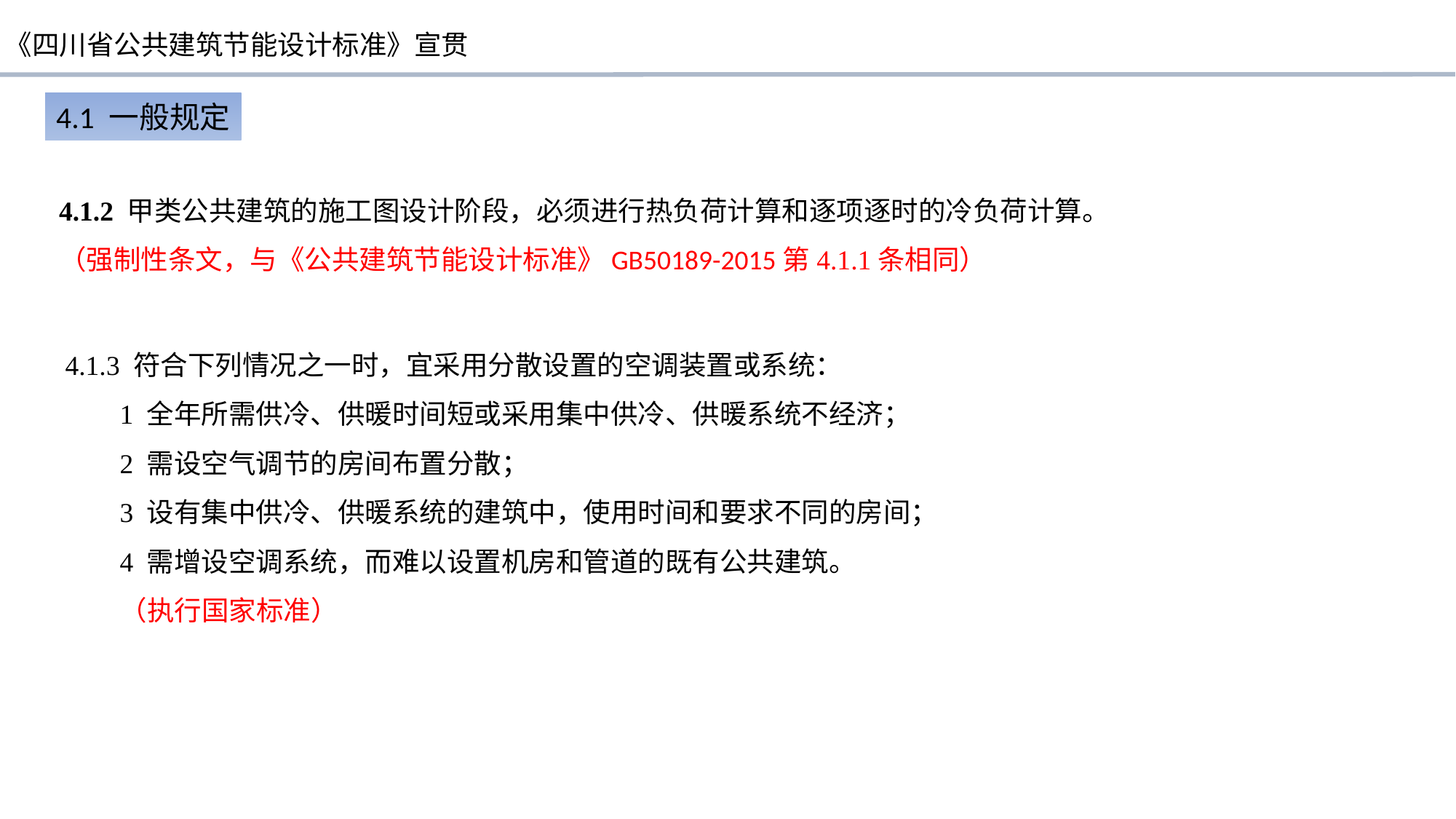

4.1 一般规定
4.1.2 甲类公共建筑的施工图设计阶段，必须进行热负荷计算和逐项逐时的冷负荷计算。
（强制性条文，与《公共建筑节能设计标准》GB50189-2015第4.1.1条相同）

4.1.3 符合下列情况之一时，宜采用分散设置的空调装置或系统：
1 全年所需供冷、供暖时间短或采用集中供冷、供暖系统不经济；
2 需设空气调节的房间布置分散；
3 设有集中供冷、供暖系统的建筑中，使用时间和要求不同的房间；
4 需增设空调系统，而难以设置机房和管道的既有公共建筑。
（执行国家标准）